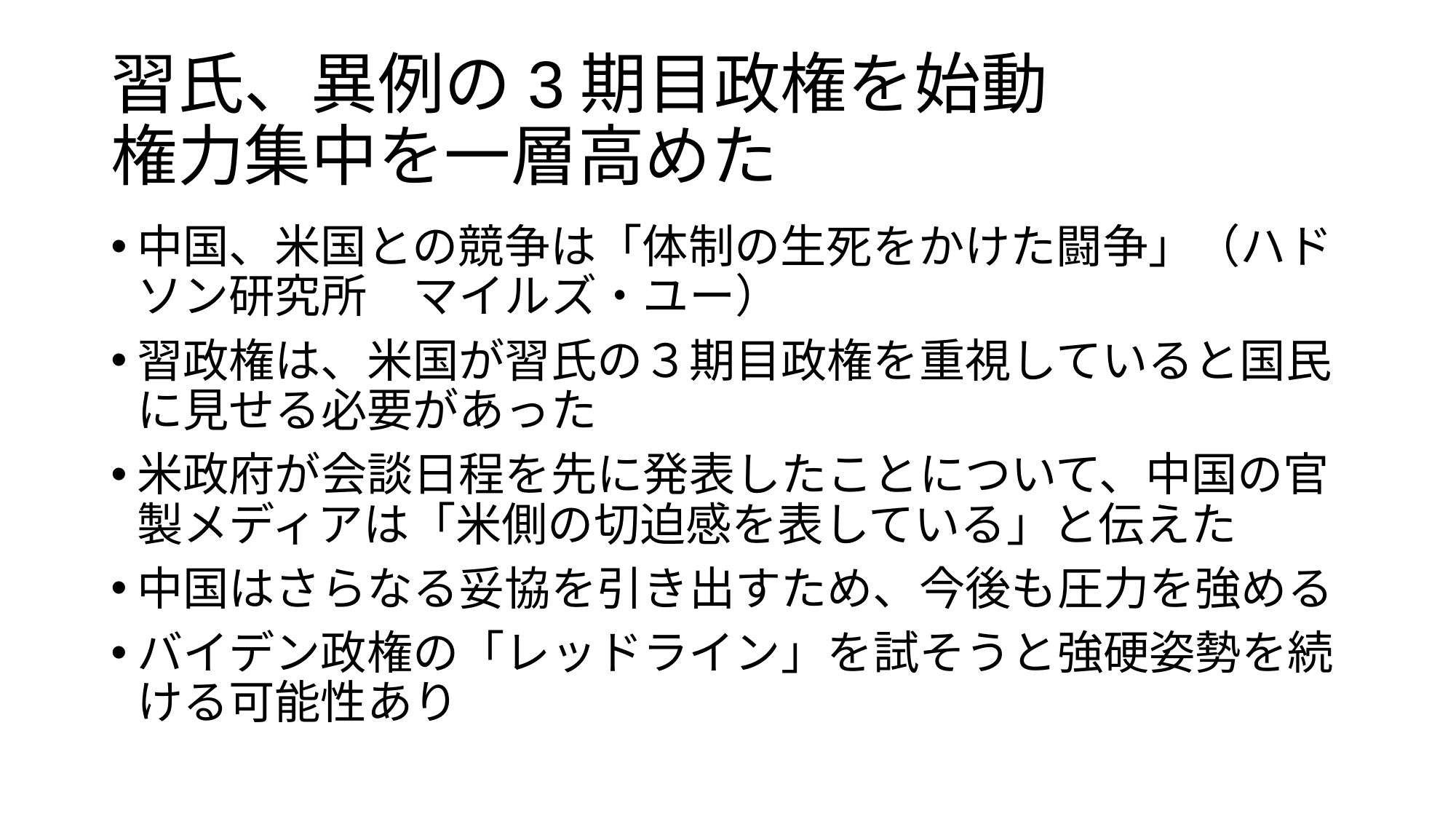

# 習氏、異例の3期目政権を始動 権力集中を一層高めた
中国、米国との競争は「体制の生死をかけた闘争」（ハドソン研究所　マイルズ・ユー）
習政権は、米国が習氏の３期目政権を重視していると国民に見せる必要があった
米政府が会談日程を先に発表したことについて、中国の官製メディアは「米側の切迫感を表している」と伝えた
中国はさらなる妥協を引き出すため、今後も圧力を強める
バイデン政権の「レッドライン」を試そうと強硬姿勢を続ける可能性あり